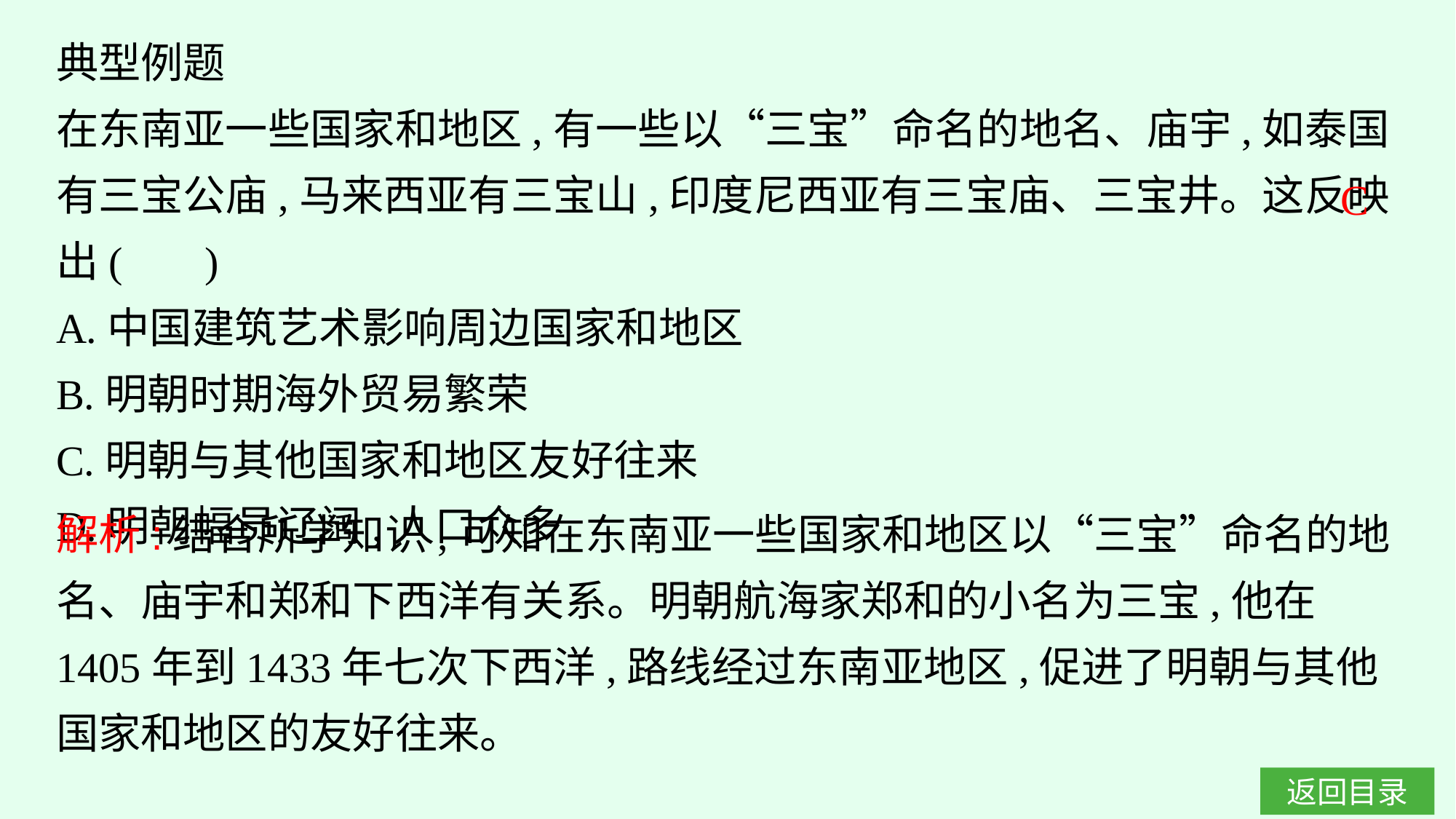

典型例题
在东南亚一些国家和地区,有一些以“三宝”命名的地名、庙宇,如泰国有三宝公庙,马来西亚有三宝山,印度尼西亚有三宝庙、三宝井。这反映出(　  )
A.中国建筑艺术影响周边国家和地区
B.明朝时期海外贸易繁荣
C.明朝与其他国家和地区友好往来
D.明朝幅员辽阔,人口众多
C
解析:结合所学知识,可知在东南亚一些国家和地区以“三宝”命名的地名、庙宇和郑和下西洋有关系。明朝航海家郑和的小名为三宝,他在1405年到1433年七次下西洋,路线经过东南亚地区,促进了明朝与其他国家和地区的友好往来。